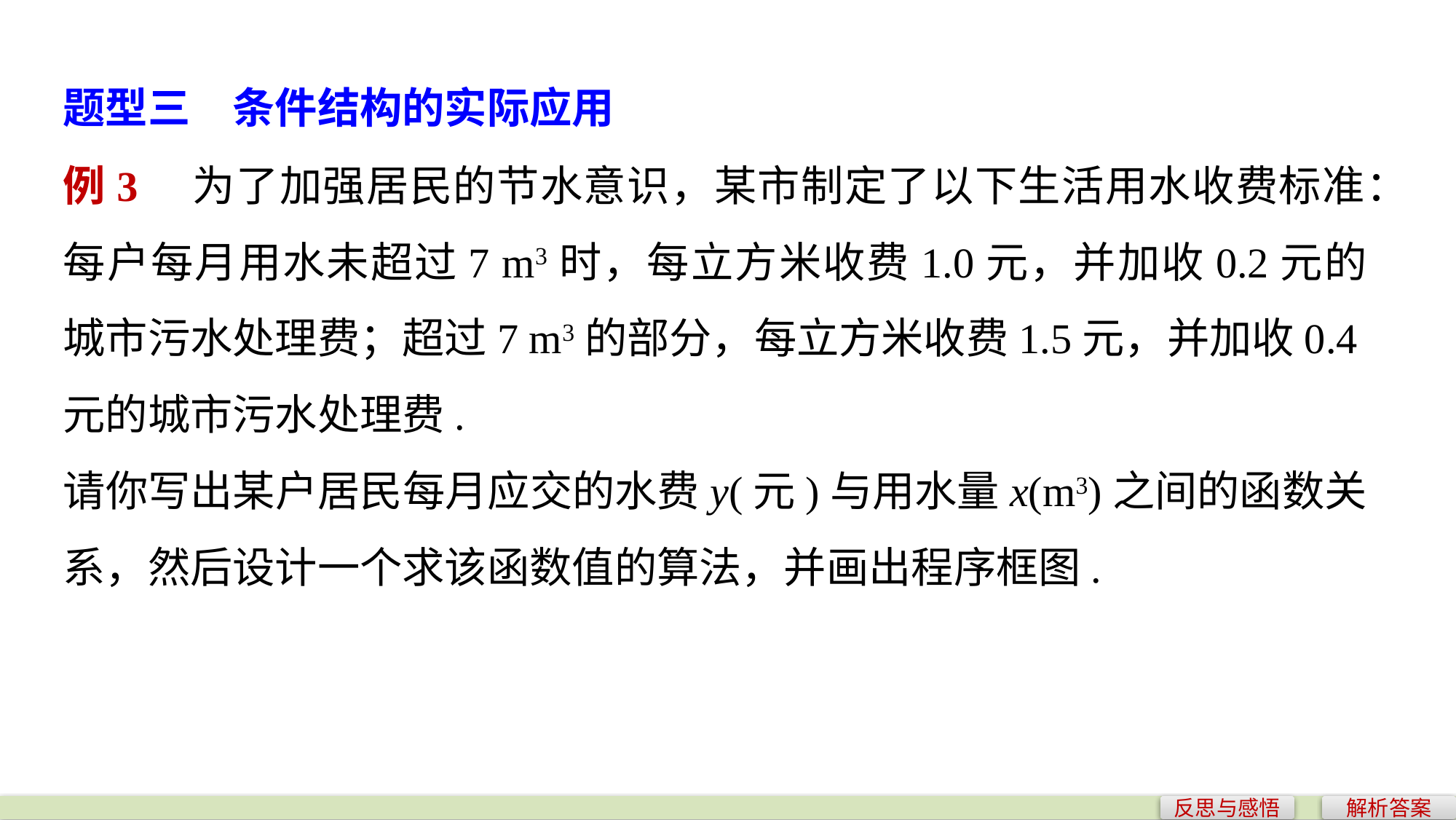

题型三　条件结构的实际应用
例3　为了加强居民的节水意识，某市制定了以下生活用水收费标准：每户每月用水未超过7 m3时，每立方米收费1.0元，并加收0.2元的城市污水处理费；超过7 m3的部分，每立方米收费1.5元，并加收0.4元的城市污水处理费.
请你写出某户居民每月应交的水费y(元)与用水量x(m3)之间的函数关系，然后设计一个求该函数值的算法，并画出程序框图.
反思与感悟
解析答案